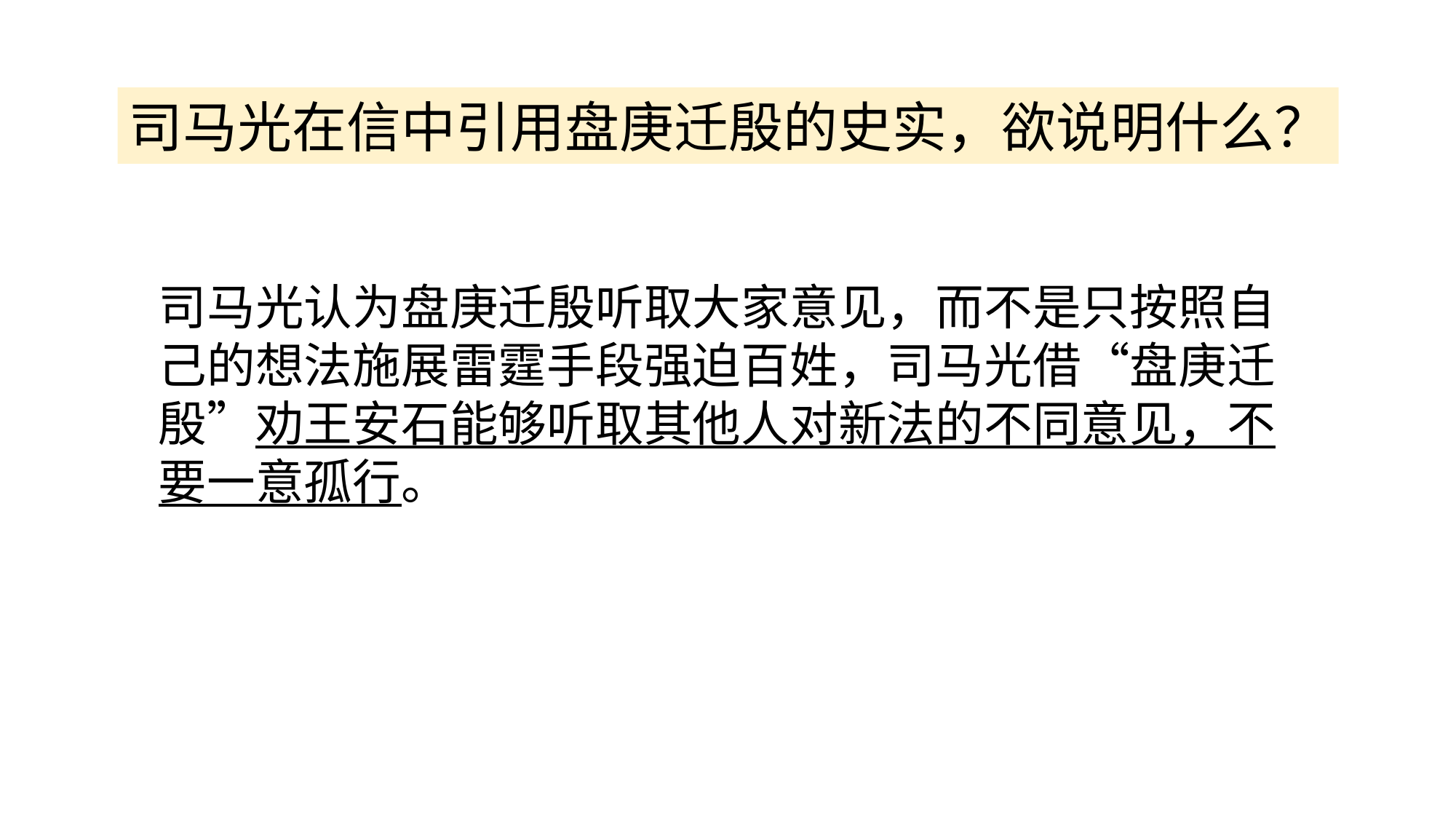

司马光在信中引用盘庚迁殷的史实，欲说明什么？
司马光认为盘庚迁殷听取大家意见，而不是只按照自己的想法施展雷霆手段强迫百姓，司马光借“盘庚迁殷”劝王安石能够听取其他人对新法的不同意见，不要一意孤行。